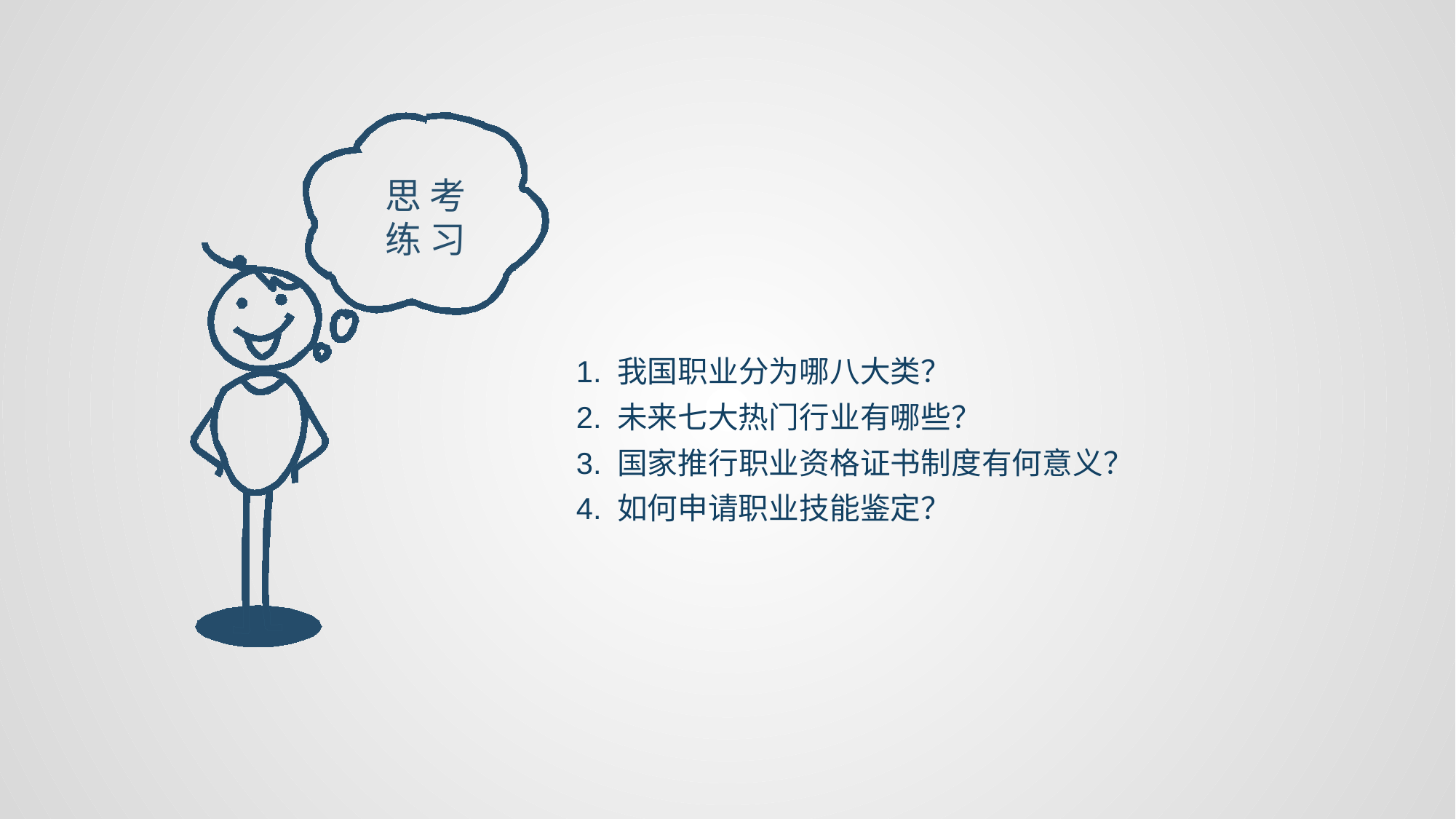

思 考练 习
1. 我国职业分为哪八大类？
2. 未来七大热门行业有哪些？
3. 国家推行职业资格证书制度有何意义？
4. 如何申请职业技能鉴定？